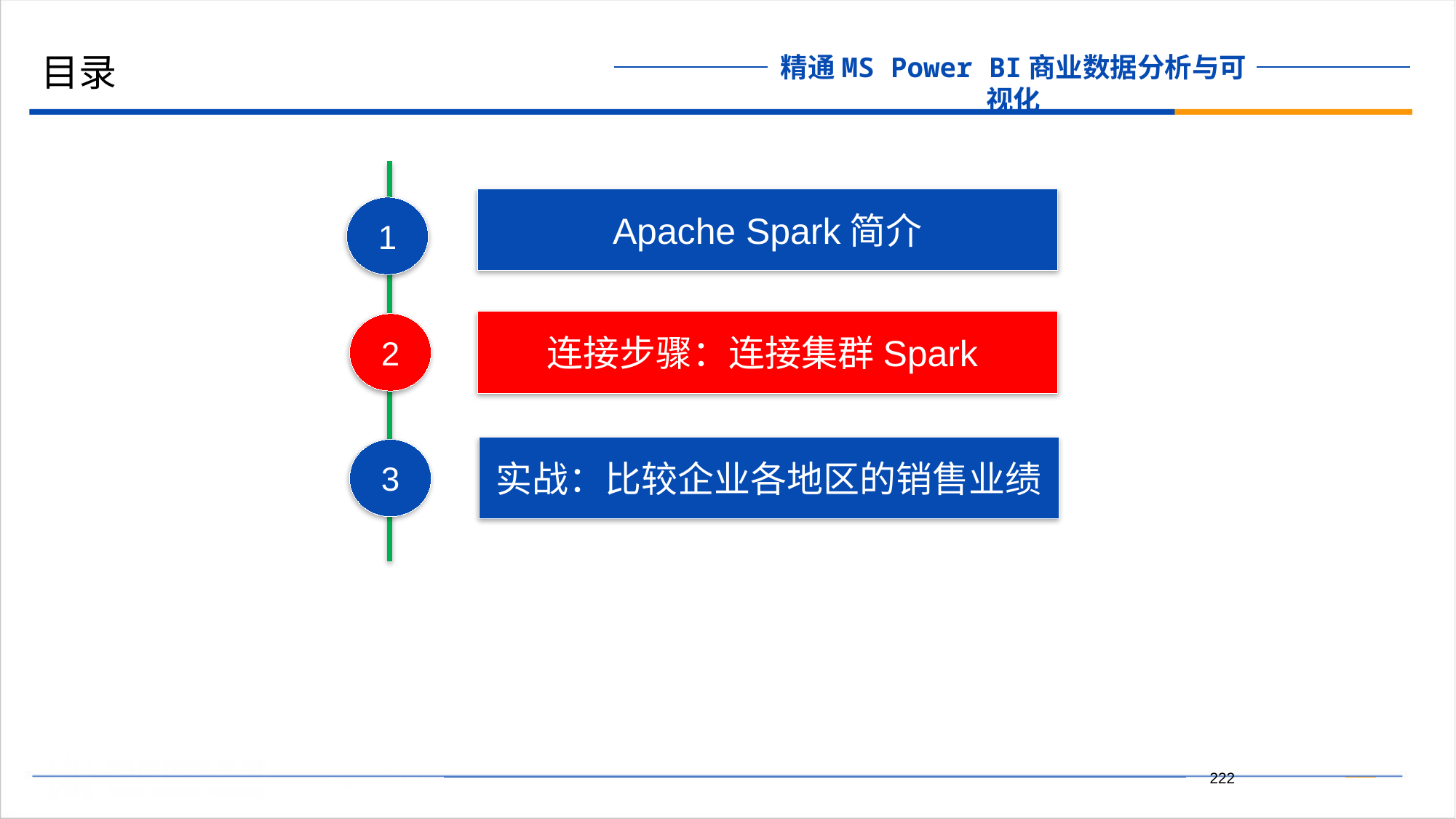

目录
Apache Spark简介
1
连接步骤：连接集群Spark
2
实战：比较企业各地区的销售业绩
3